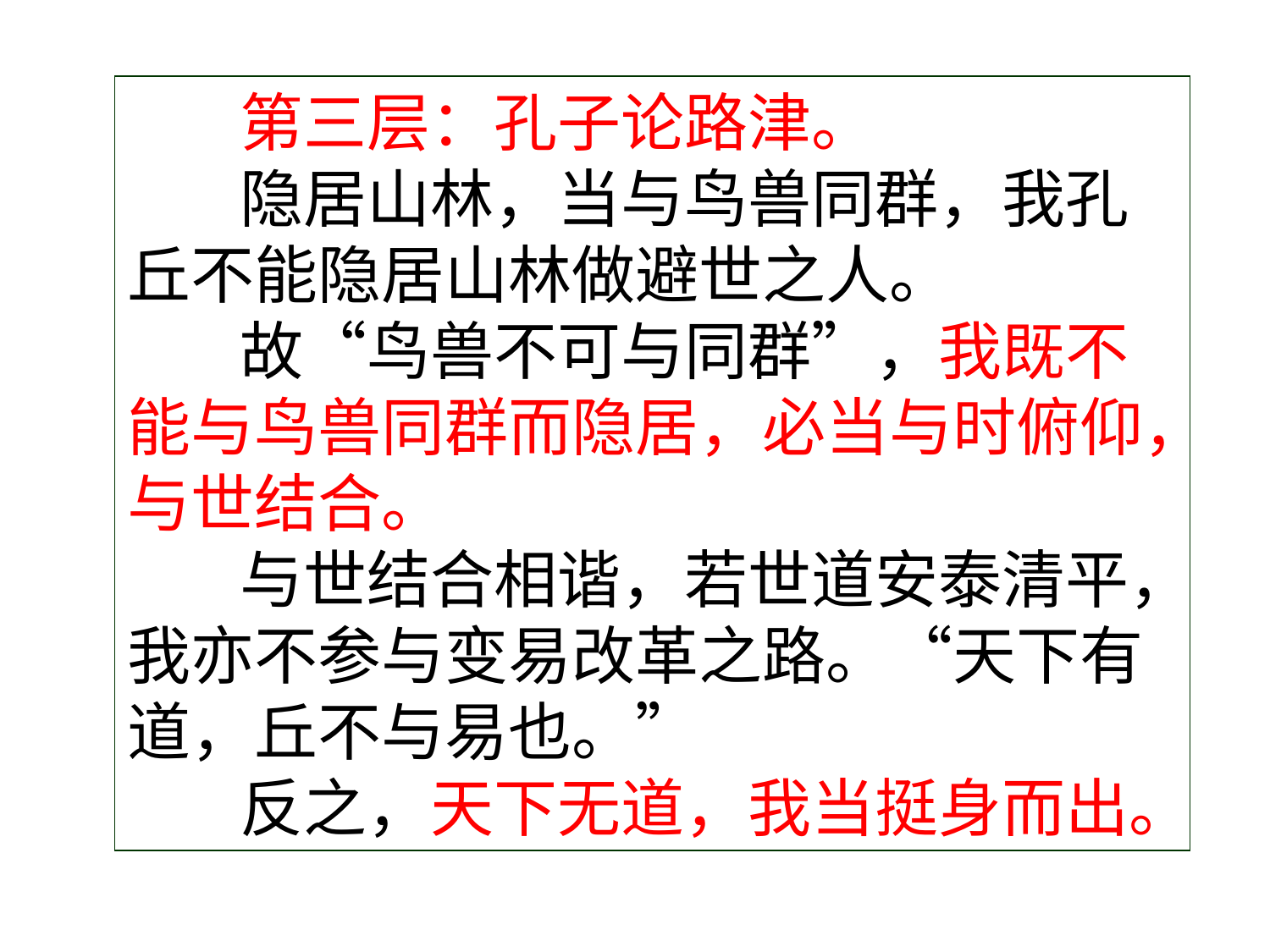

第三层：孔子论路津。
隐居山林，当与鸟兽同群，我孔丘不能隐居山林做避世之人。
故“鸟兽不可与同群”，我既不能与鸟兽同群而隐居，必当与时俯仰，与世结合。
与世结合相谐，若世道安泰清平，我亦不参与变易改革之路。“天下有道，丘不与易也。”
反之，天下无道，我当挺身而出。